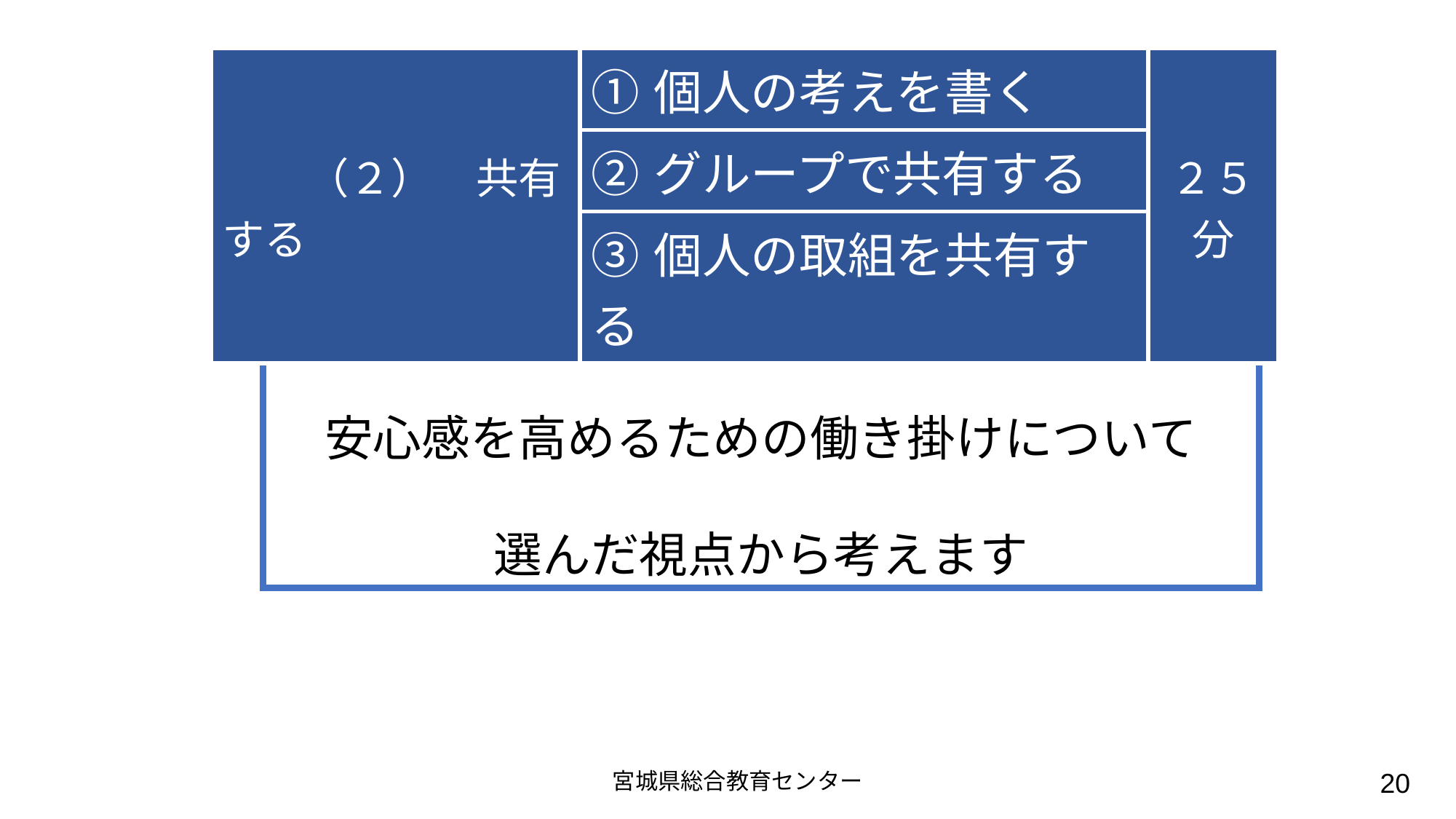

| （２）　共有する | ①個人の考えを書く | ２５分 |
| --- | --- | --- |
|  | ②グループで共有する |  |
|  | ③個人の取組を共有する |  |
安心感を高めるための働き掛けについて
選んだ視点から考えます